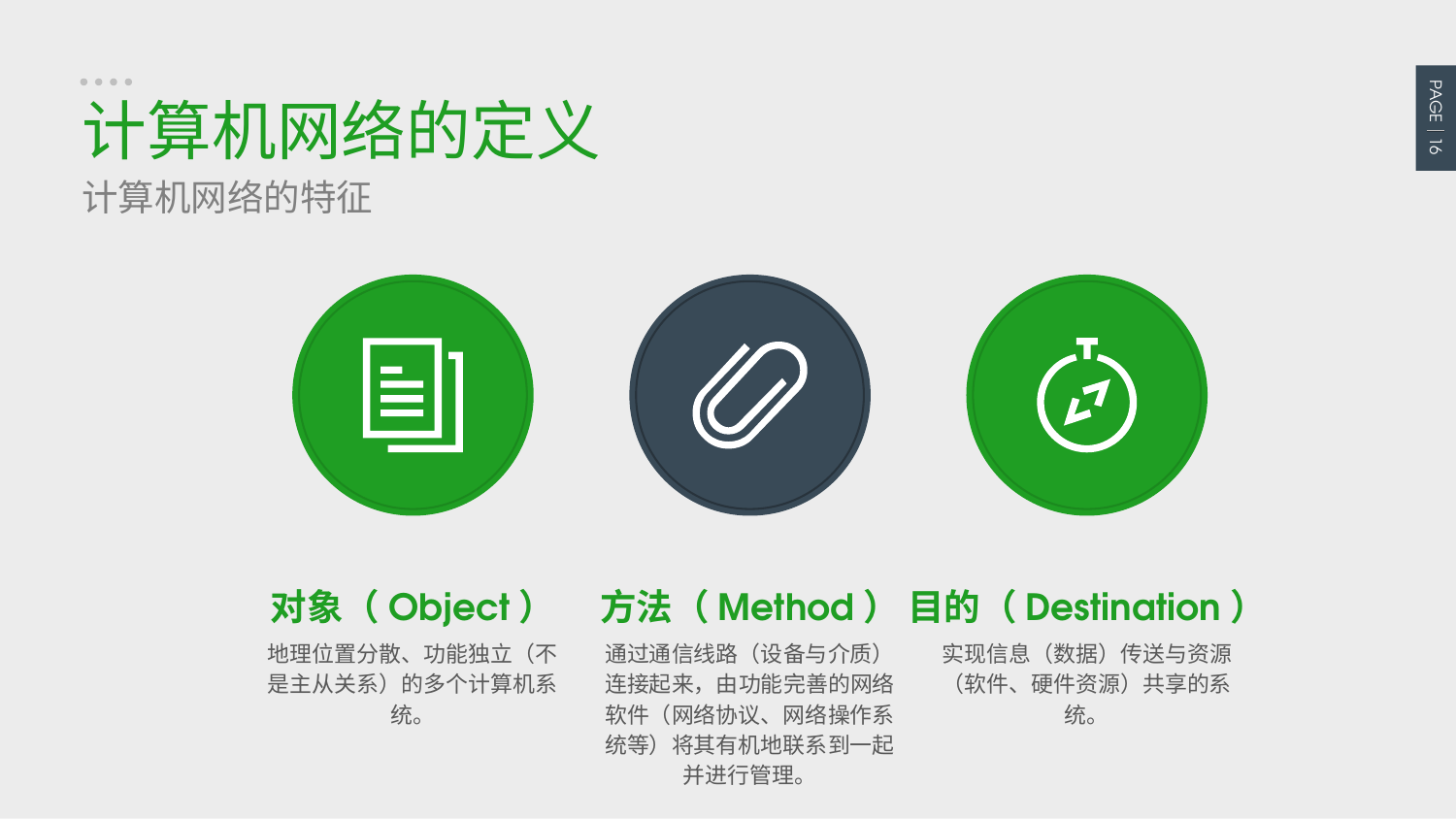

PAGE   16
计算机网络的定义
计算机网络的特征

对象（Object）
地理位置分散、功能独立（不是主从关系）的多个计算机系统。

方法（Method）
通过通信线路（设备与介质）连接起来，由功能完善的网络软件（网络协议、网络操作系统等）将其有机地联系到一起并进行管理。

目的（Destination）
实现信息（数据）传送与资源（软件、硬件资源）共享的系统。